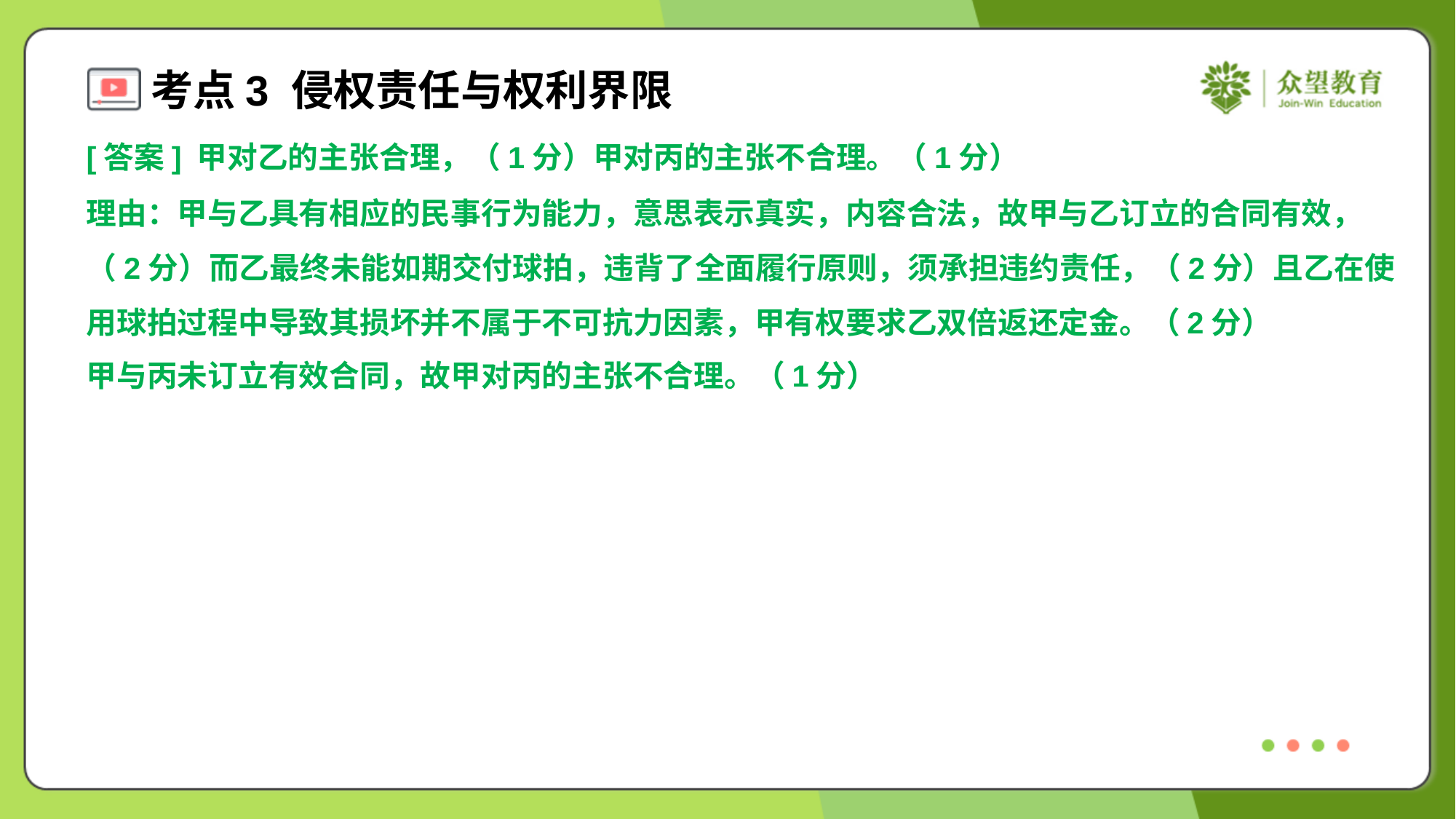

[答案] 甲对乙的主张合理，（1分）甲对丙的主张不合理。（1分）
理由：甲与乙具有相应的民事行为能力，意思表示真实，内容合法，故甲与乙订立的合同有效，
（2分）而乙最终未能如期交付球拍，违背了全面履行原则，须承担违约责任，（2分）且乙在使
用球拍过程中导致其损坏并不属于不可抗力因素，甲有权要求乙双倍返还定金。（2分）
甲与丙未订立有效合同，故甲对丙的主张不合理。（1分）